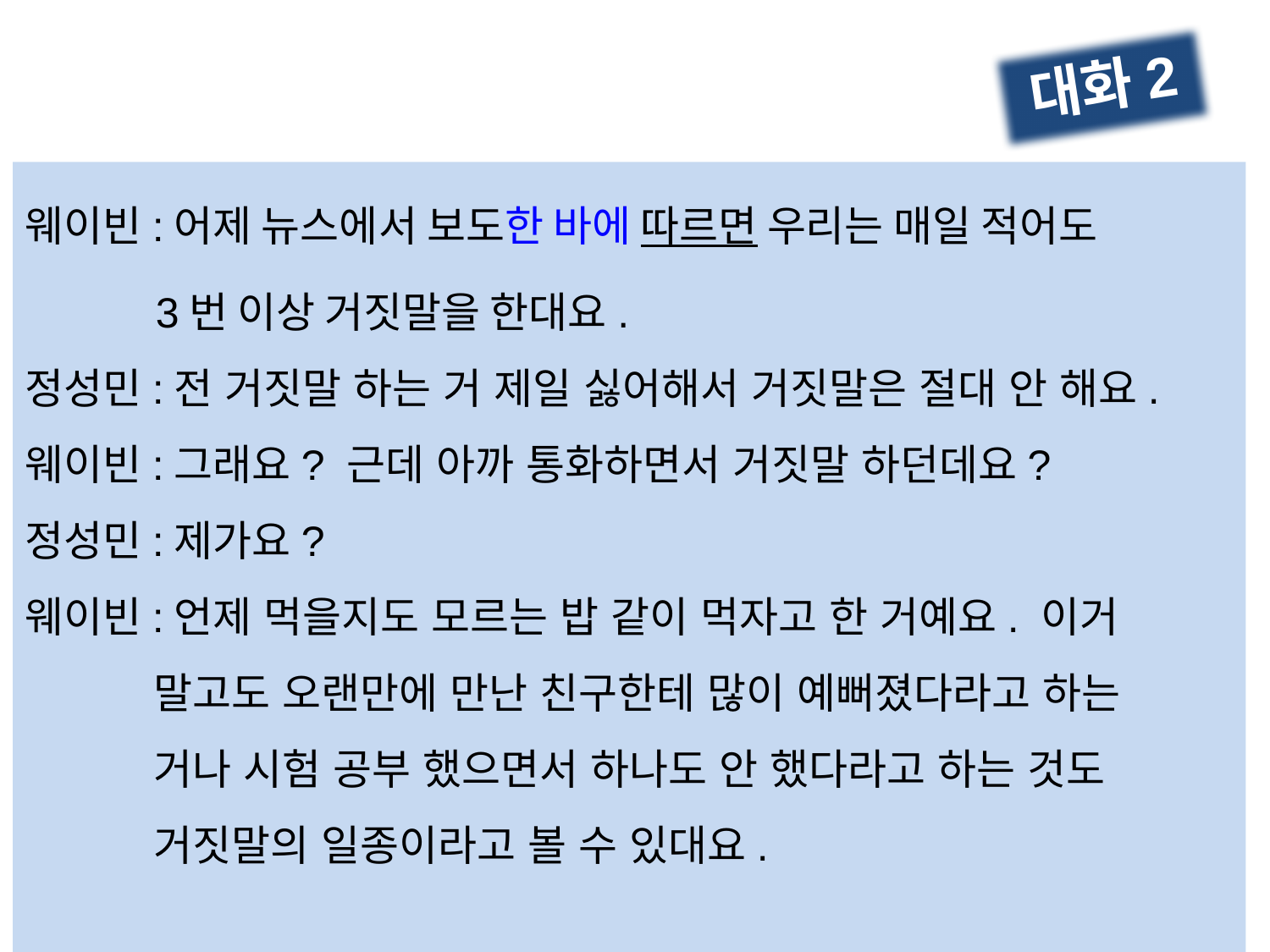

대화2
웨이빈:어제 뉴스에서 보도한 바에 따르면 우리는 매일 적어도
           3번 이상 거짓말을 한대요.
정성민:전 거짓말 하는 거 제일 싫어해서 거짓말은 절대 안 해요.
웨이빈:그래요? 근데 아까 통화하면서 거짓말 하던데요?
정성민:제가요?
웨이빈:언제 먹을지도 모르는 밥 같이 먹자고 한 거예요. 이거
          말고도 오랜만에 만난 친구한테 많이 예뻐졌다라고 하는
          거나 시험 공부 했으면서 하나도 안 했다라고 하는 것도
          거짓말의 일종이라고 볼 수 있대요.